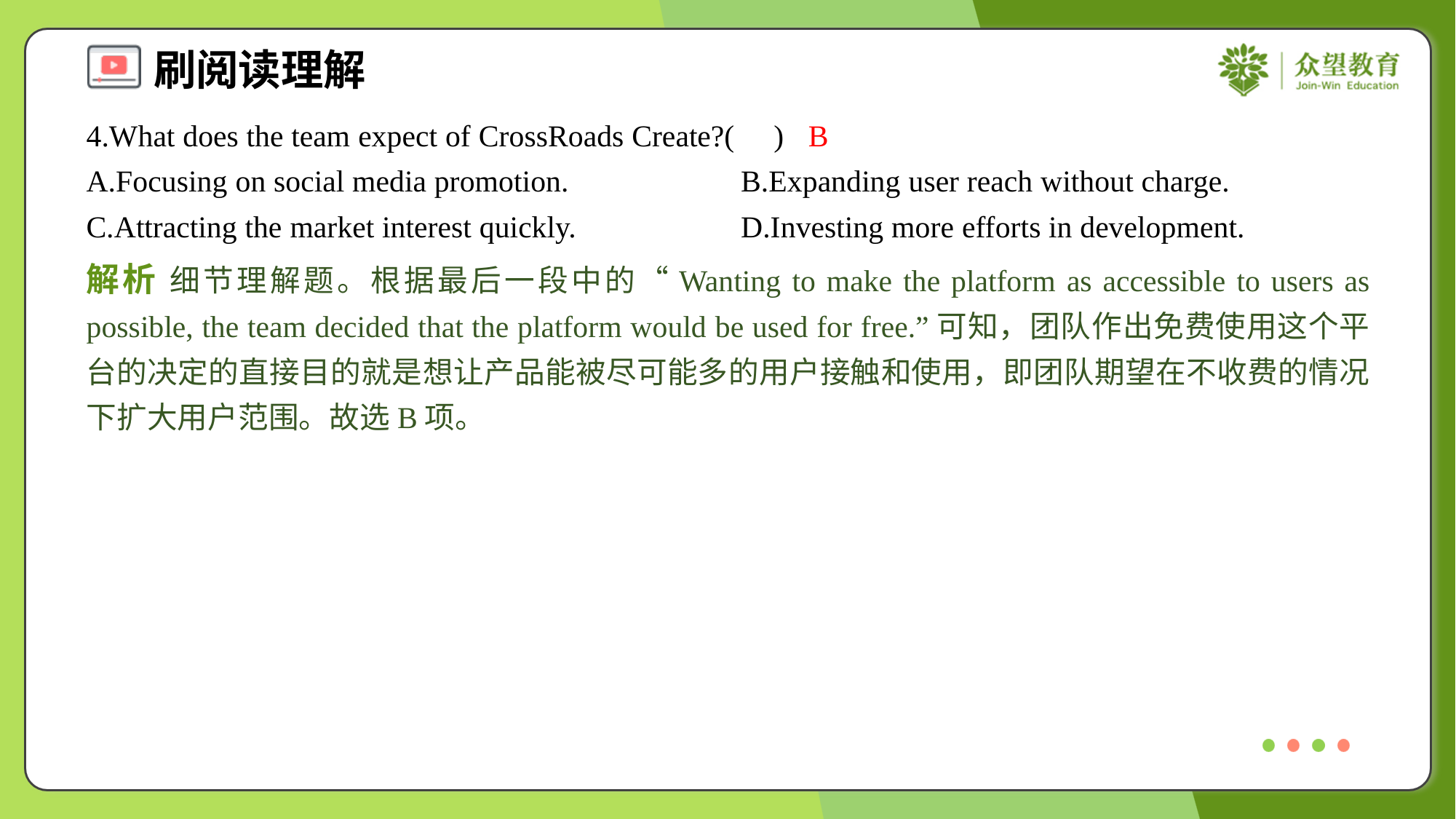

4.What does the team expect of CrossRoads Create?(     )
B
A.Focusing on social media promotion.	B.Expanding user reach without charge.
C.Attracting the market interest quickly.	D.Investing more efforts in development.
解析 细节理解题。根据最后一段中的“Wanting to make the platform as accessible to users as possible, the team decided that the platform would be used for free.”可知，团队作出免费使用这个平台的决定的直接目的就是想让产品能被尽可能多的用户接触和使用，即团队期望在不收费的情况下扩大用户范围。故选B项。